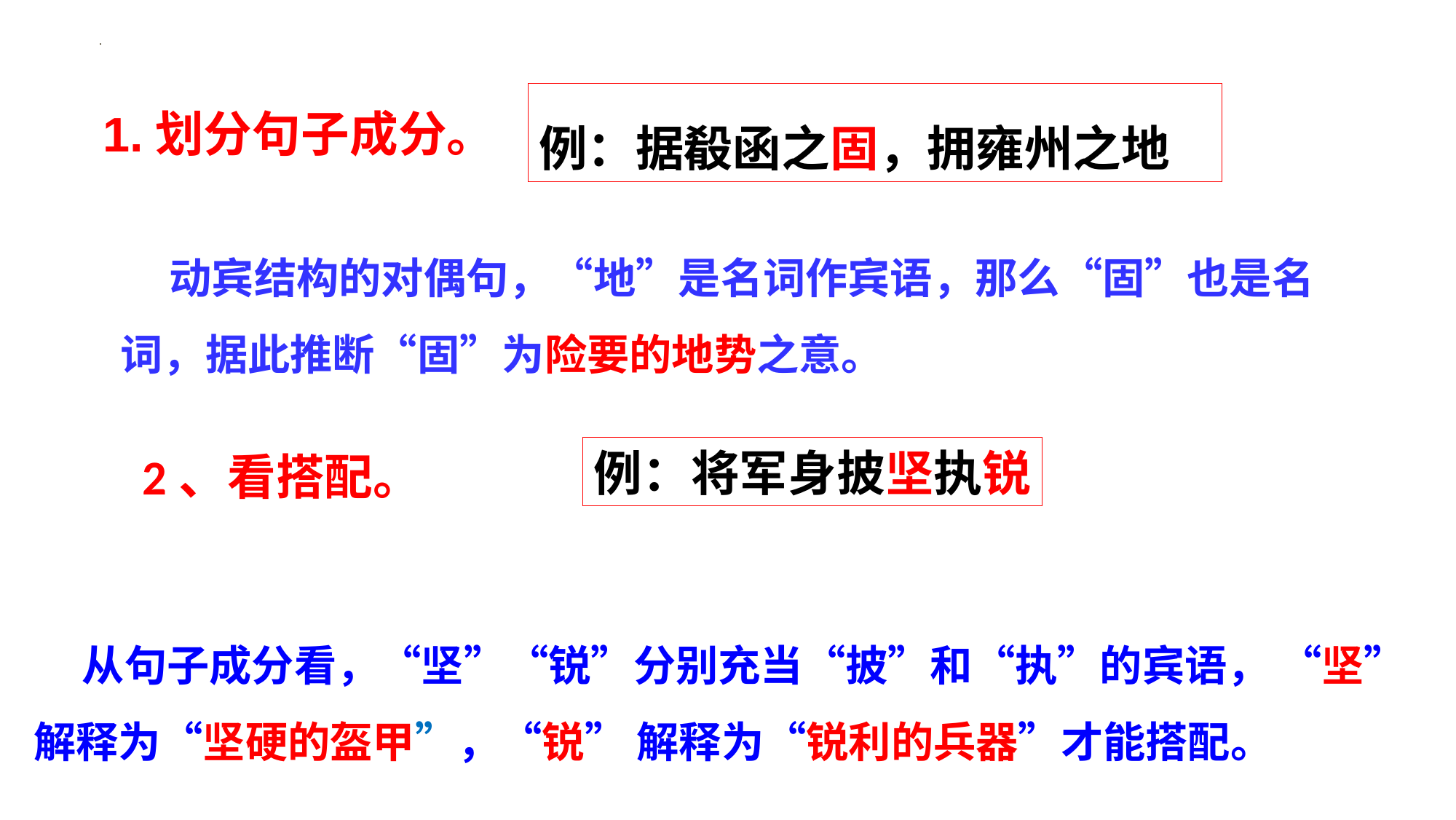

例：据殽函之固，拥雍州之地
1.划分句子成分。
    动宾结构的对偶句，“地”是名词作宾语，那么“固”也是名词，据此推断“固”为险要的地势之意。
例：将军身披坚执锐
2、看搭配。
    从句子成分看，“坚”“锐”分别充当“披”和“执”的宾语， “坚” 解释为“坚硬的盔甲”，“锐” 解释为“锐利的兵器”才能搭配。